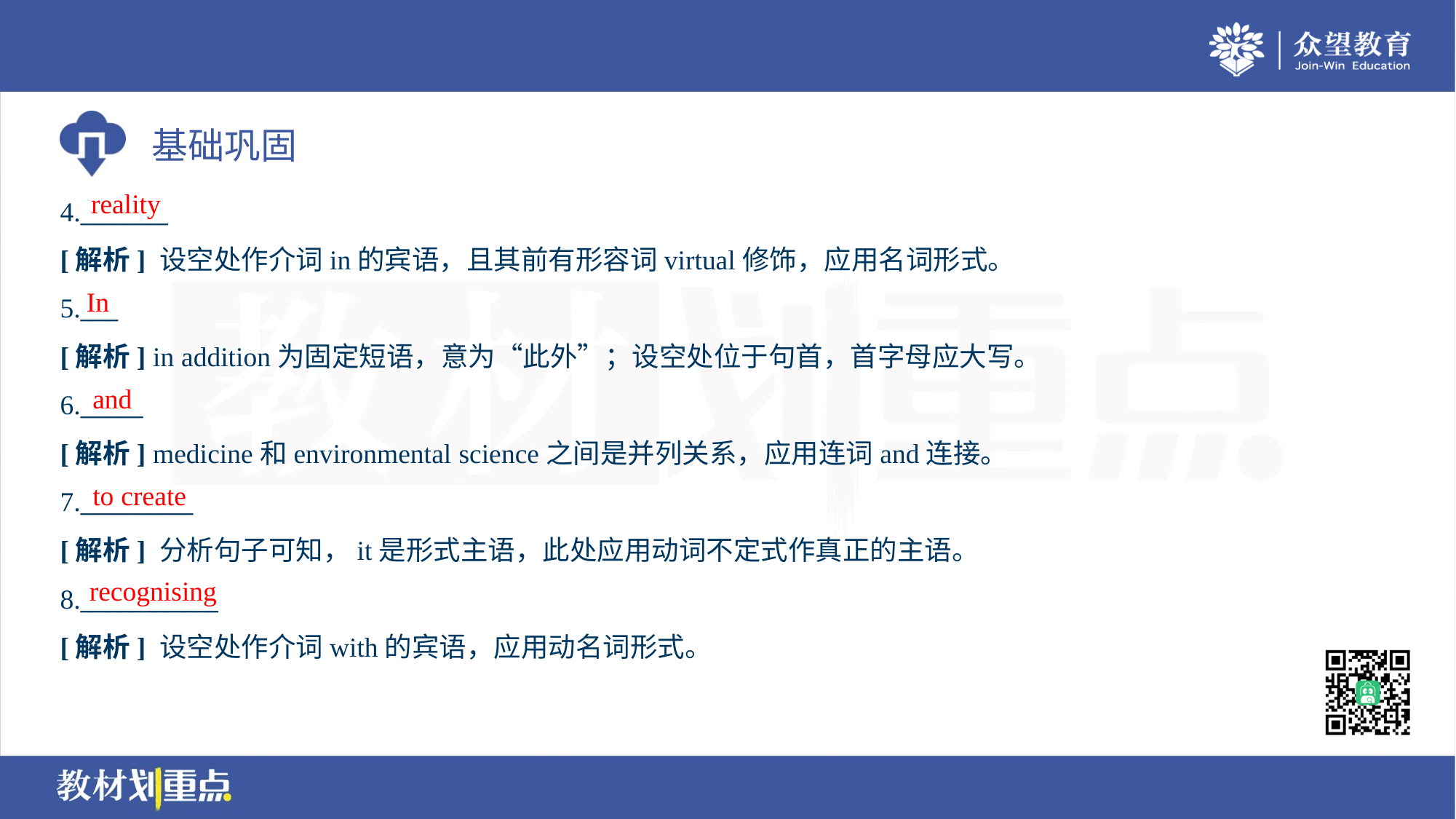

reality
4._______
[解析] 设空处作介词in的宾语，且其前有形容词virtual修饰，应用名词形式。
In
5.___
[解析] in addition为固定短语，意为“此外”；设空处位于句首，首字母应大写。
and
6._____
[解析] medicine和environmental science之间是并列关系，应用连词and连接。
to create
7._________
[解析] 分析句子可知，it是形式主语，此处应用动词不定式作真正的主语。
recognising
8.___________
[解析] 设空处作介词with的宾语，应用动名词形式。